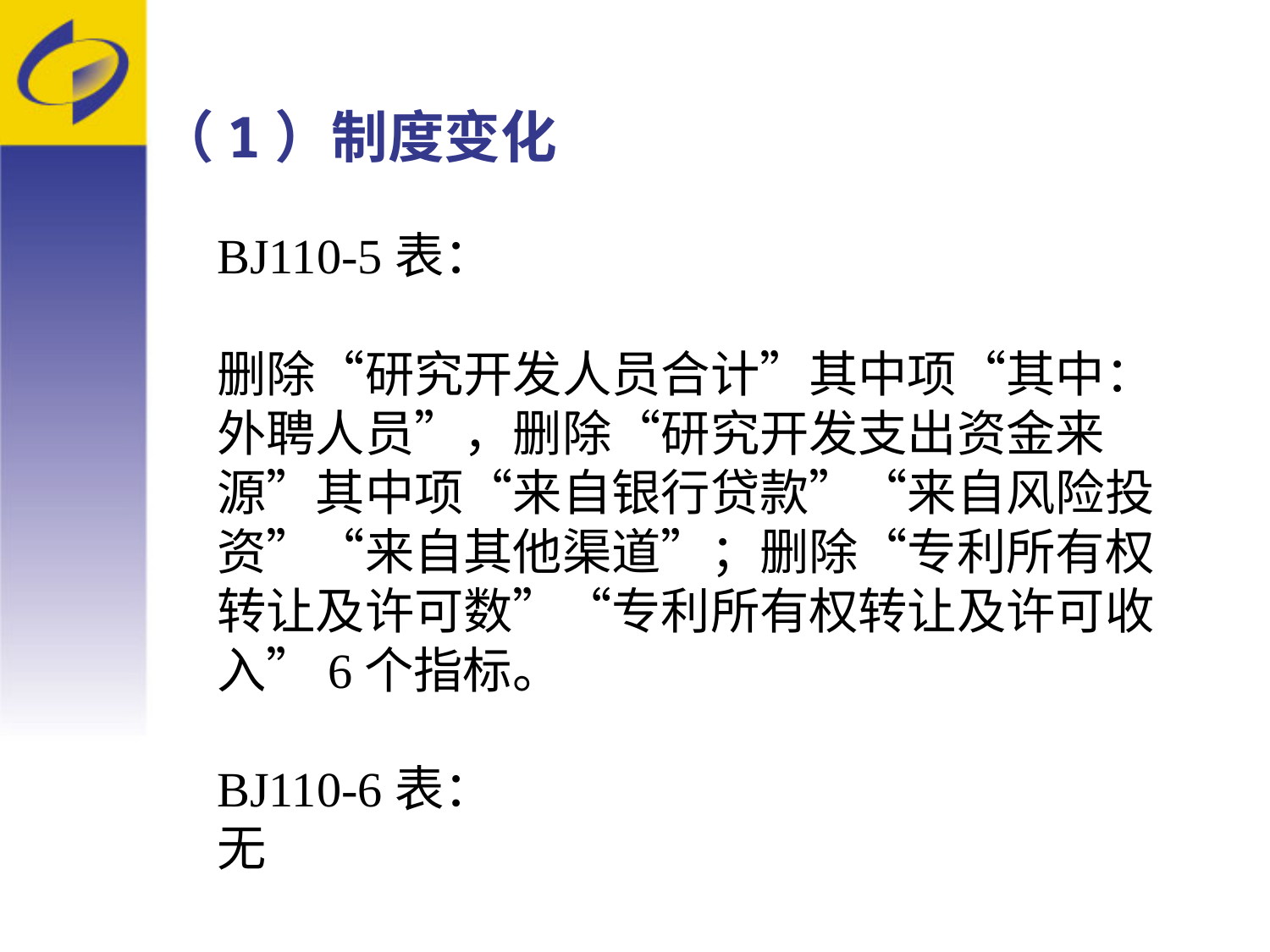

（1）制度变化
BJ110-5表：

删除“研究开发人员合计”其中项“其中：外聘人员”，删除“研究开发支出资金来源”其中项“来自银行贷款”“来自风险投资”“来自其他渠道”；删除“专利所有权转让及许可数”“专利所有权转让及许可收入”6个指标。
BJ110-6表：
无